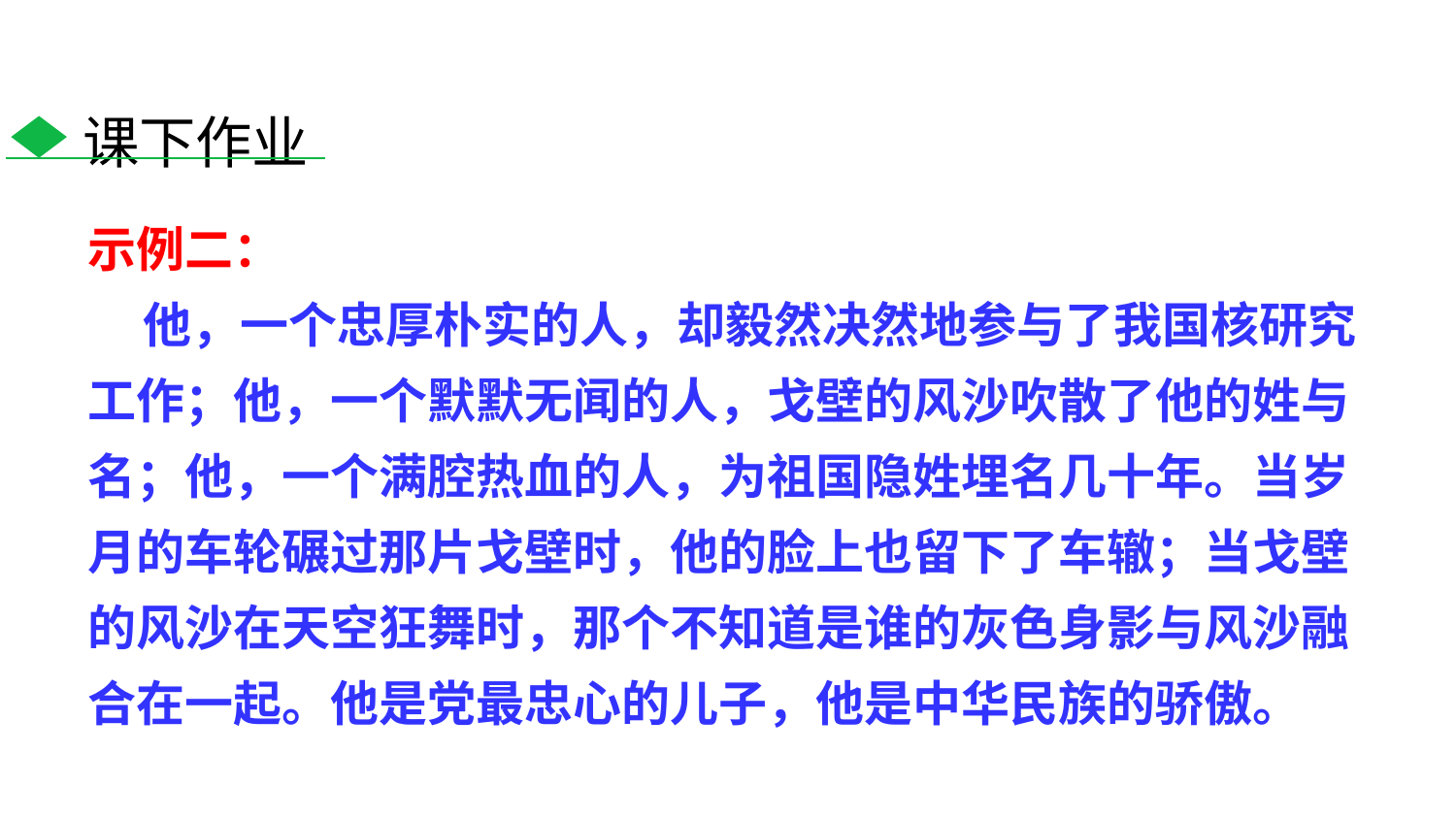

课下作业

示例二：
    他，一个忠厚朴实的人，却毅然决然地参与了我国核研究工作；他，一个默默无闻的人，戈壁的风沙吹散了他的姓与名；他，一个满腔热血的人，为祖国隐姓埋名几十年。当岁月的车轮碾过那片戈壁时，他的脸上也留下了车辙；当戈壁的风沙在天空狂舞时，那个不知道是谁的灰色身影与风沙融合在一起。他是党最忠心的儿子，他是中华民族的骄傲。